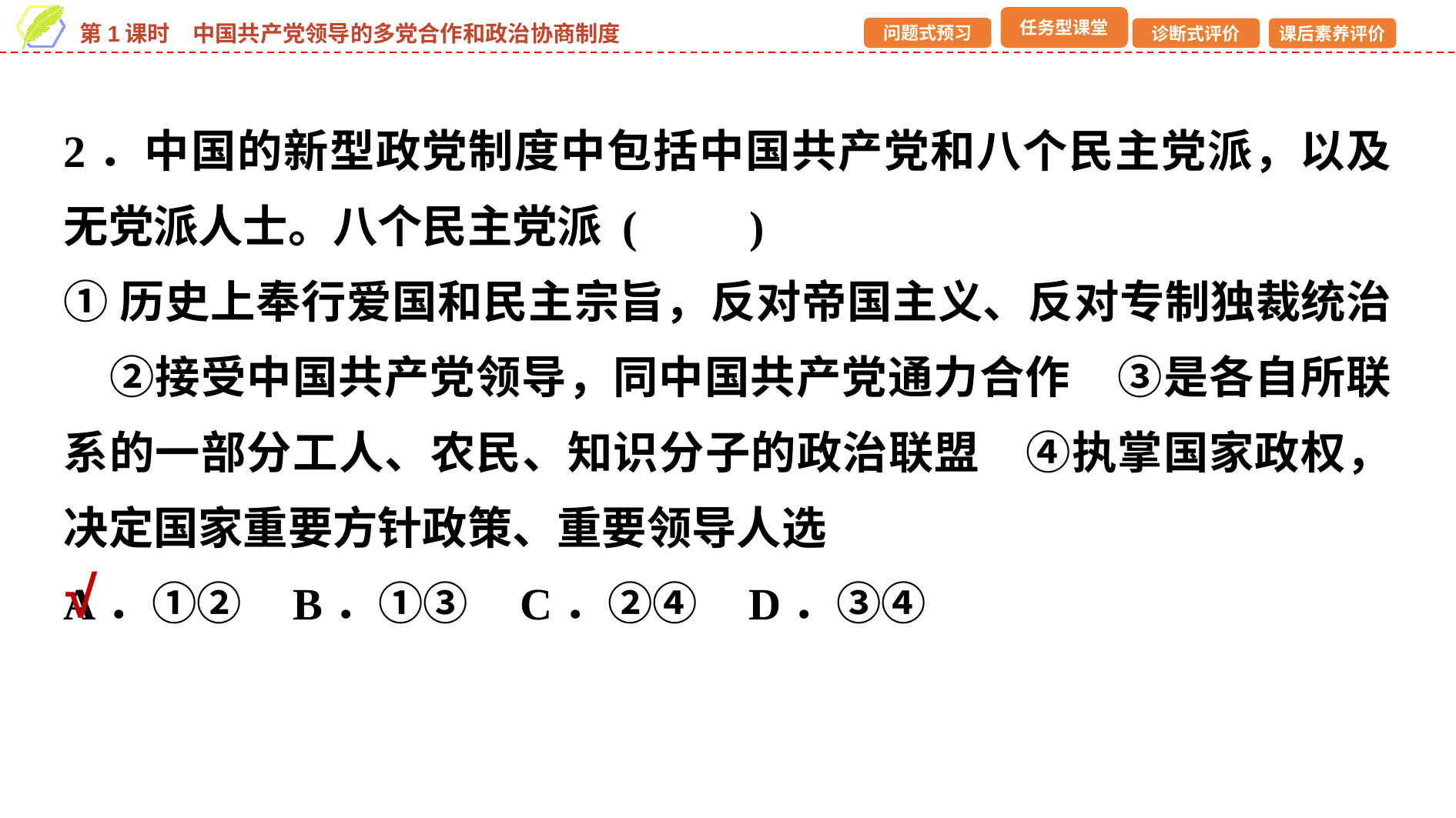

2．中国的新型政党制度中包括中国共产党和八个民主党派，以及无党派人士。八个民主党派 (　　)
①历史上奉行爱国和民主宗旨，反对帝国主义、反对专制独裁统治　②接受中国共产党领导，同中国共产党通力合作　③是各自所联系的一部分工人、农民、知识分子的政治联盟　④执掌国家政权，决定国家重要方针政策、重要领导人选
A．①②    B．①③    C．②④    D．③④
√